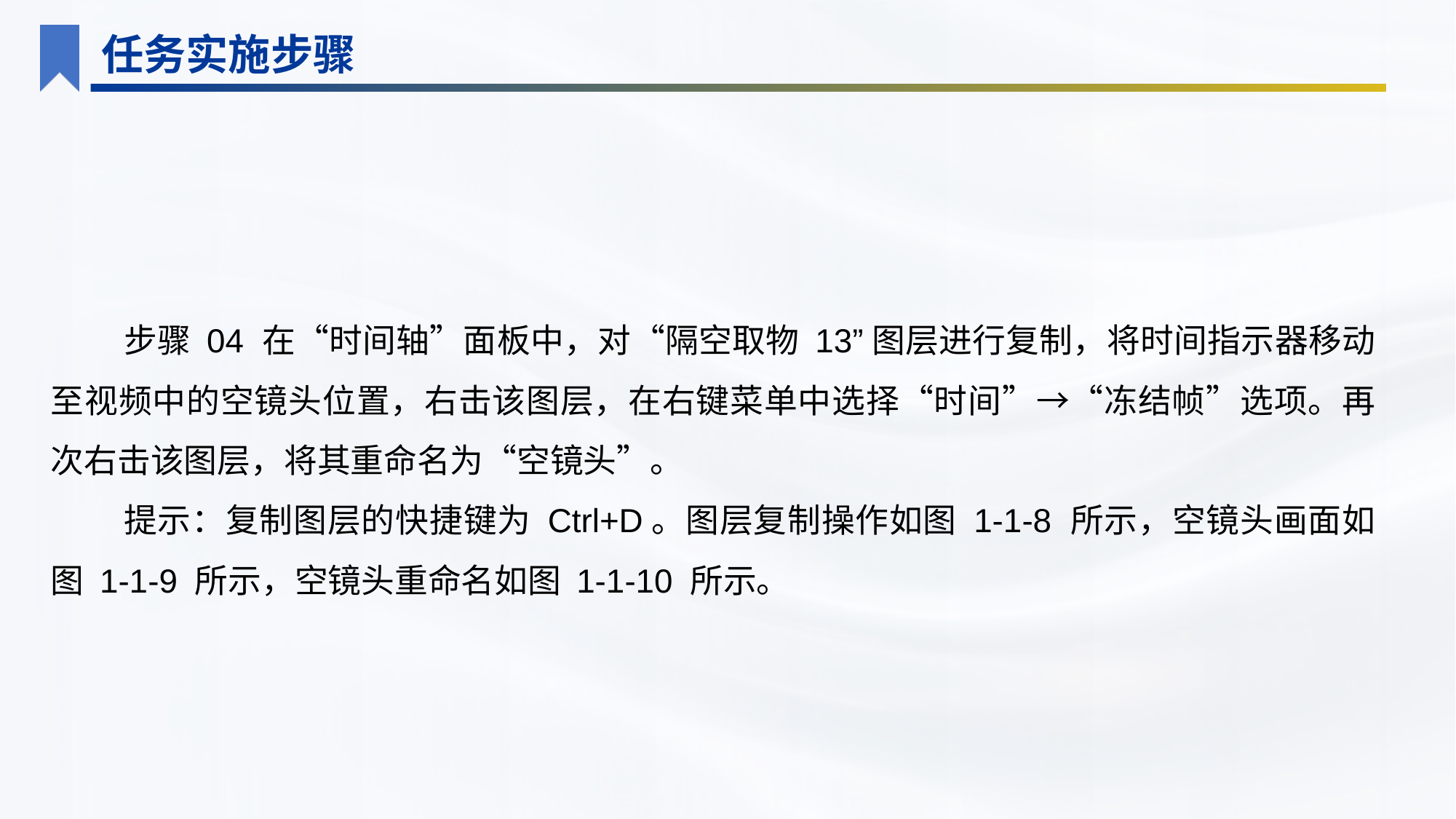

任务实施步骤
步骤 04 在“时间轴”面板中，对“隔空取物 13”图层进行复制，将时间指示器移动至视频中的空镜头位置，右击该图层，在右键菜单中选择“时间”→“冻结帧”选项。再次右击该图层，将其重命名为“空镜头”。
提示：复制图层的快捷键为 Ctrl+D。图层复制操作如图 1-1-8 所示，空镜头画面如图 1-1-9 所示，空镜头重命名如图 1-1-10 所示。